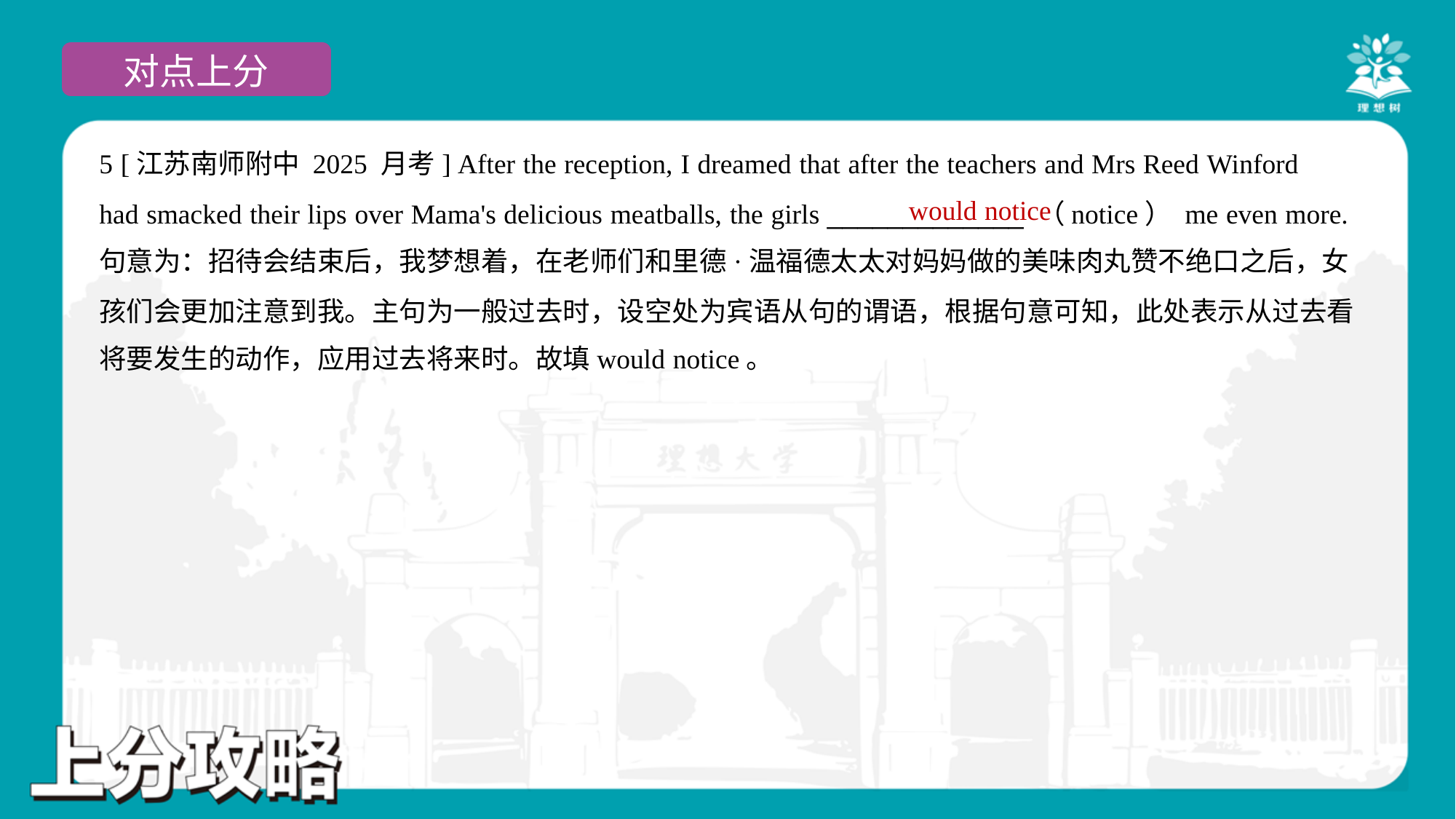

5 [江苏南师附中 2025 月考] After the reception, I dreamed that after the teachers and Mrs Reed Winford
had smacked their lips over Mama's delicious meatballs, the girls _____________ （notice） me even more.
would notice
句意为：招待会结束后，我梦想着，在老师们和里德·温福德太太对妈妈做的美味肉丸赞不绝口之后，女
孩们会更加注意到我。主句为一般过去时，设空处为宾语从句的谓语，根据句意可知，此处表示从过去看
将要发生的动作，应用过去将来时。故填would notice。